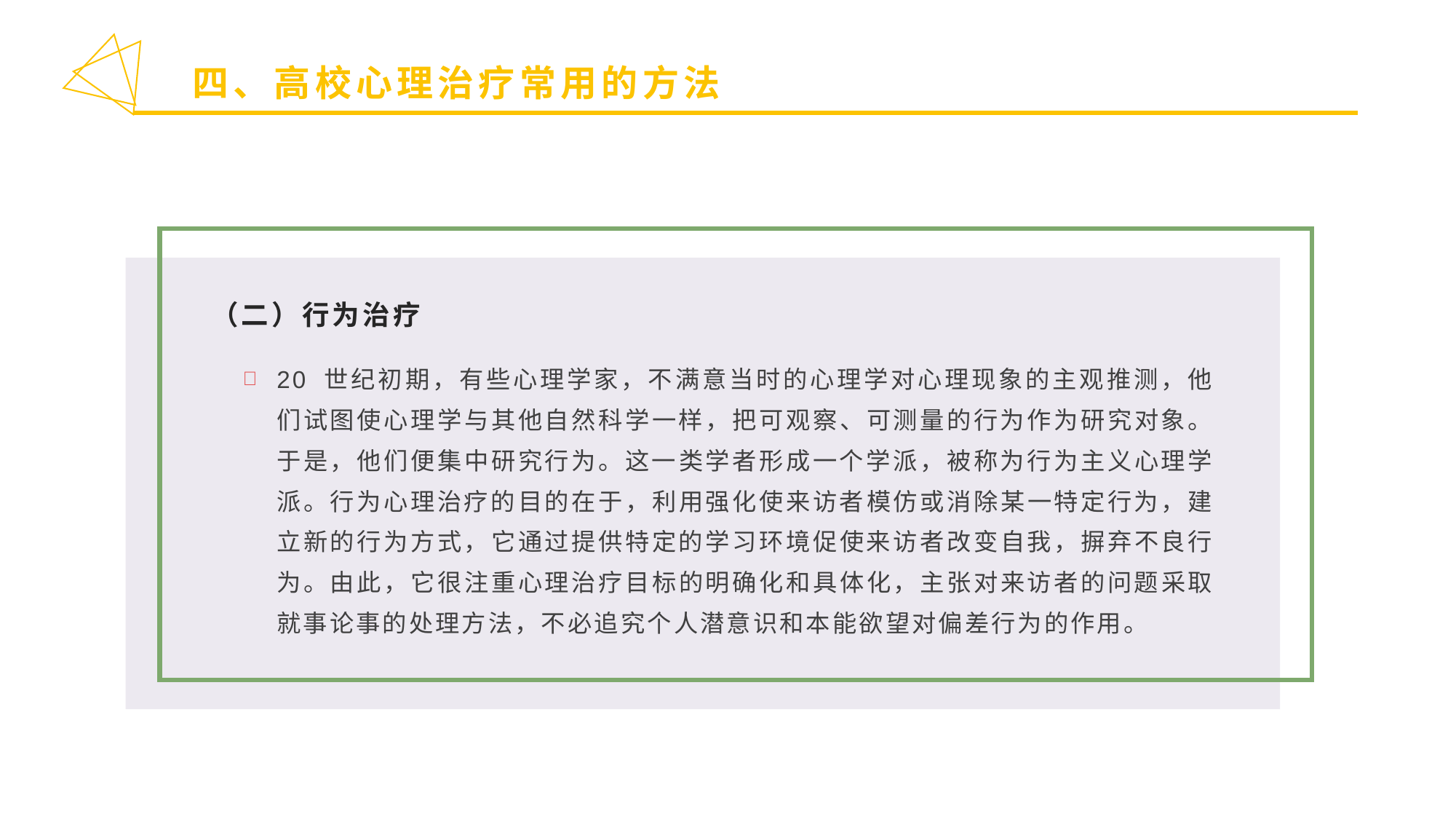

四、高校心理治疗常用的方法

（二）行为治疗
20 世纪初期，有些心理学家，不满意当时的心理学对心理现象的主观推测，他们试图使心理学与其他自然科学一样，把可观察、可测量的行为作为研究对象。于是，他们便集中研究行为。这一类学者形成一个学派，被称为行为主义心理学派。行为心理治疗的目的在于，利用强化使来访者模仿或消除某一特定行为，建立新的行为方式，它通过提供特定的学习环境促使来访者改变自我，摒弃不良行为。由此，它很注重心理治疗目标的明确化和具体化，主张对来访者的问题采取就事论事的处理方法，不必追究个人潜意识和本能欲望对偏差行为的作用。